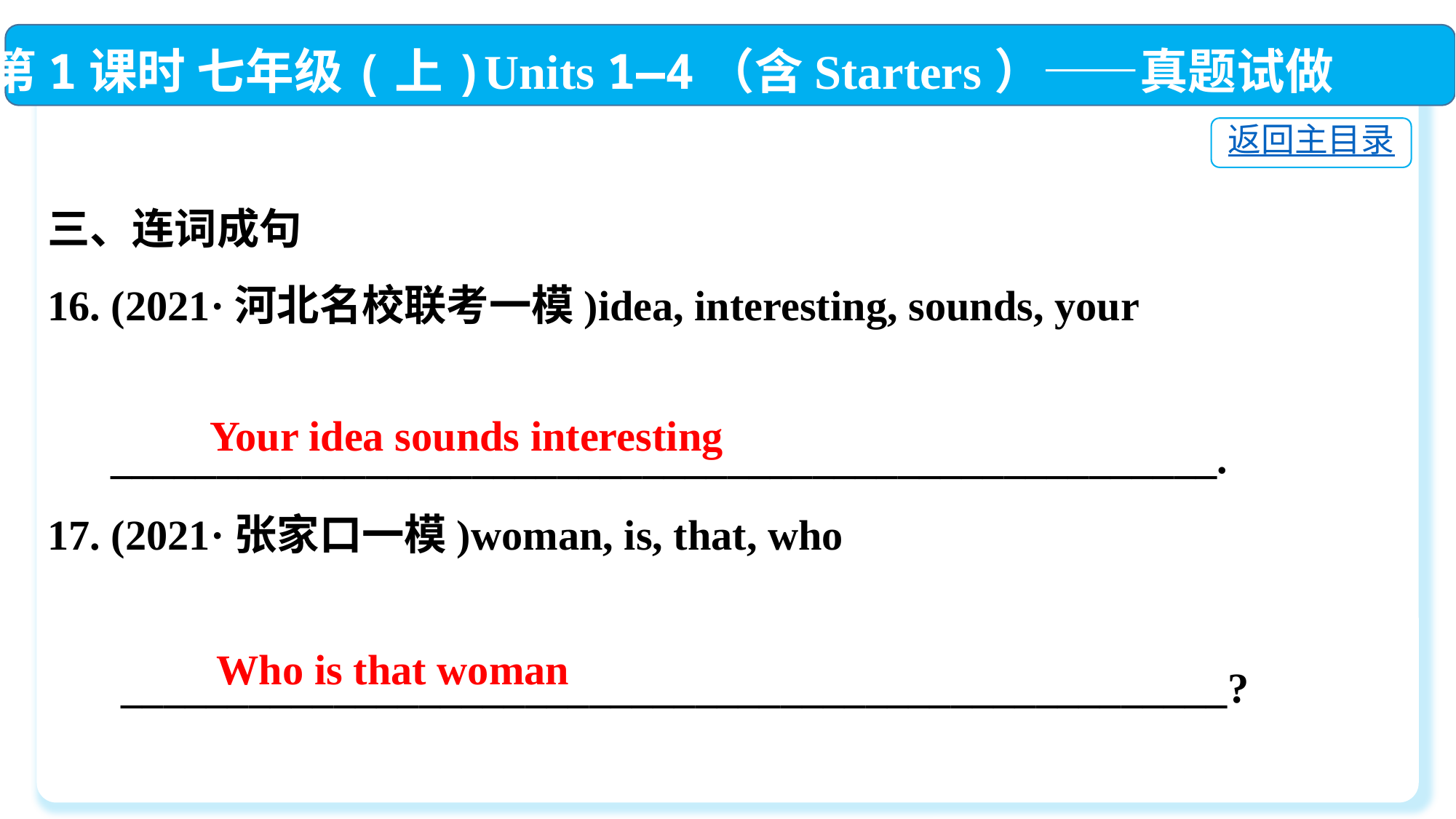

第1课时 七年级(上)Units 1—4（含Starters）——真题试做

返回主目录
三、连词成句
16. (2021·河北名校联考一模)idea, interesting, sounds, your

      ____________________________________________________.
17. (2021·张家口一模)woman, is, that, who

       ____________________________________________________?

 Your idea sounds interesting
Who is that woman